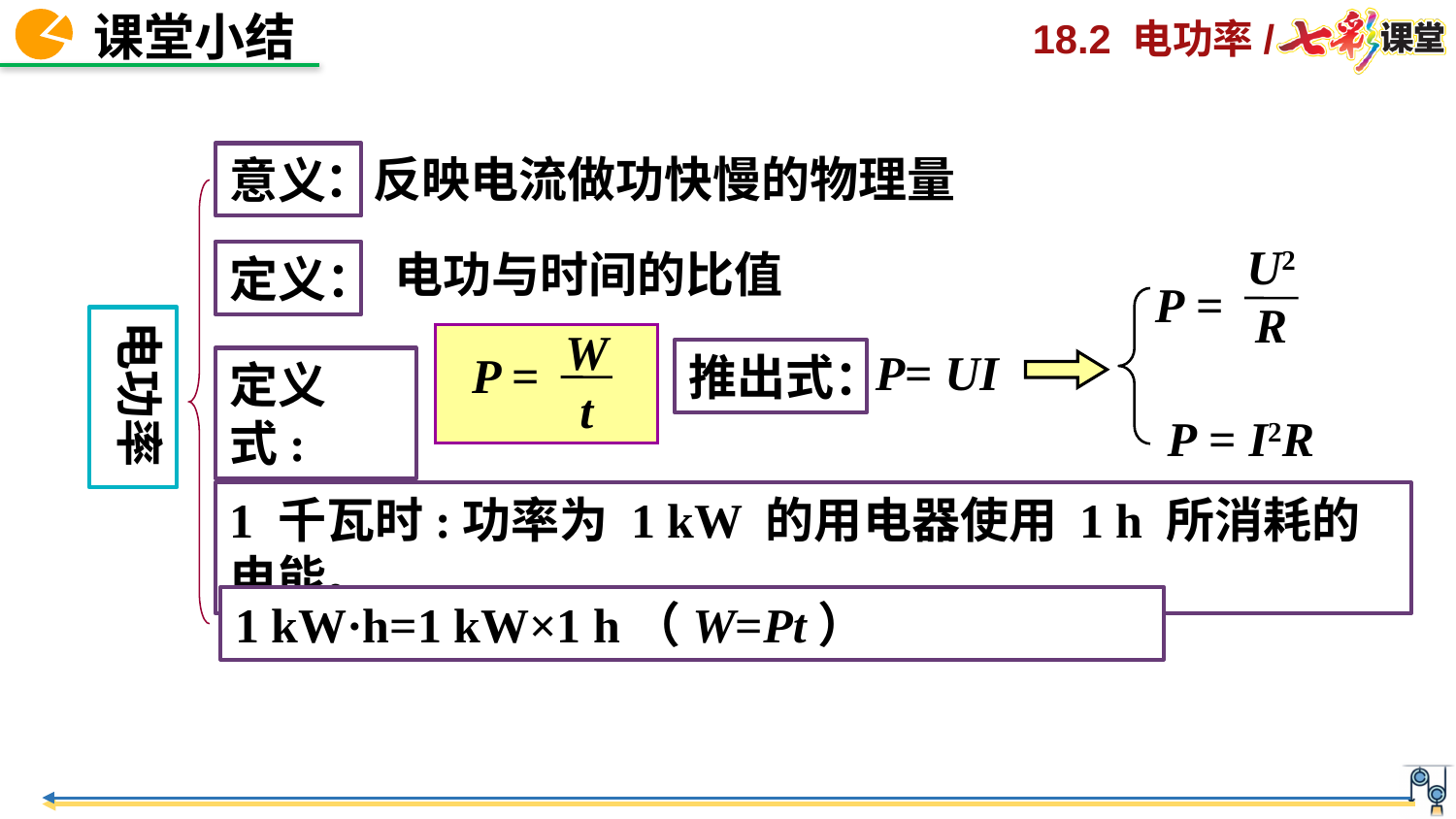

：反映电流做功快慢的物理量
意义

U2
R

P =

P = I2R
电功与时间的比值
定义：
电功率
W
t

P =

P= UI
推出式：
定义式:

1 千瓦时:功率为 1 kW 的用电器使用 1 h 所消耗的电能。
1 kW·h=1 kW×1 h（W=Pt）